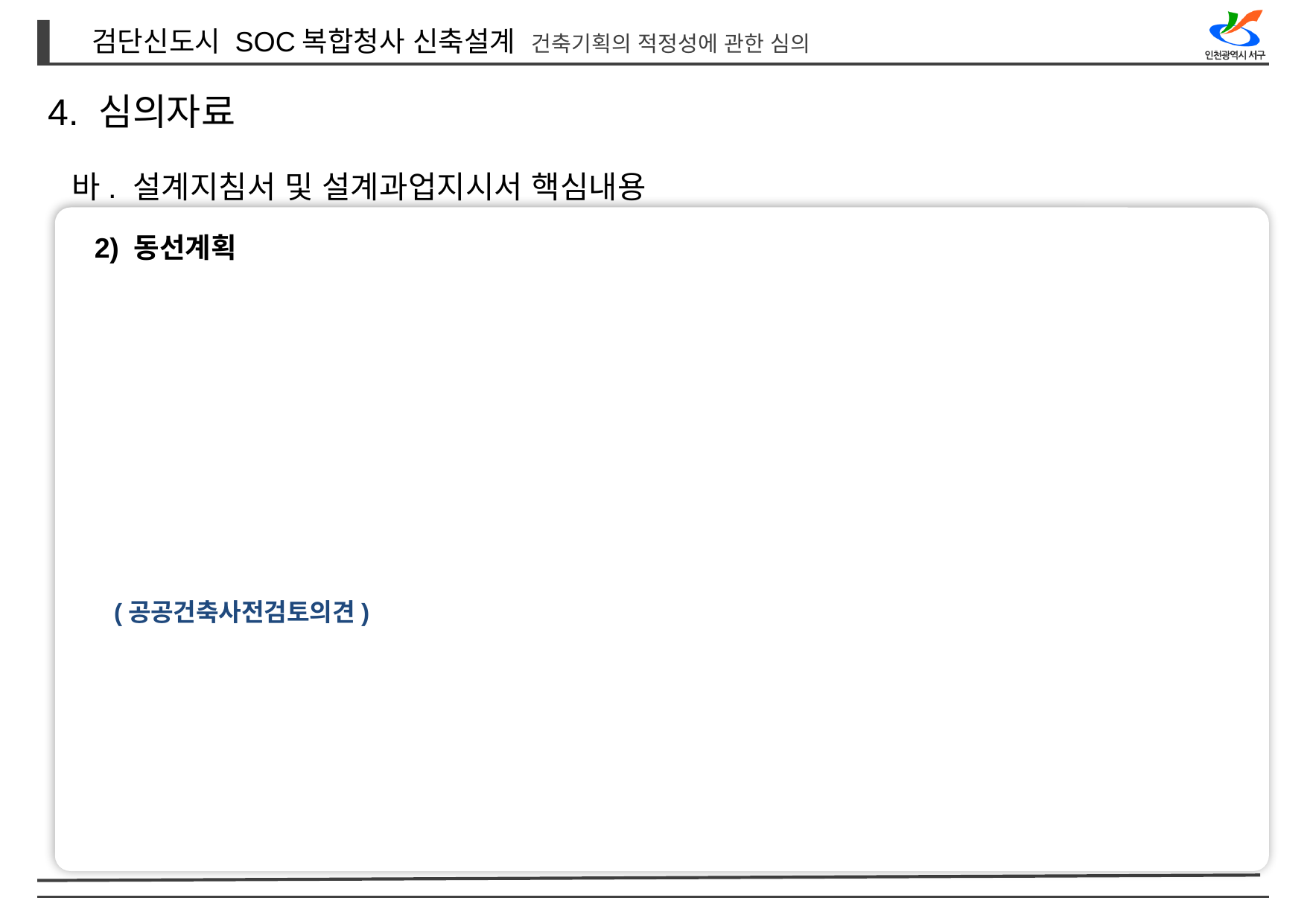

4. 심의자료
바. 설계지침서 및 설계과업지시서 핵심내용

2) 동선계획
(공공건축사전검토의견)